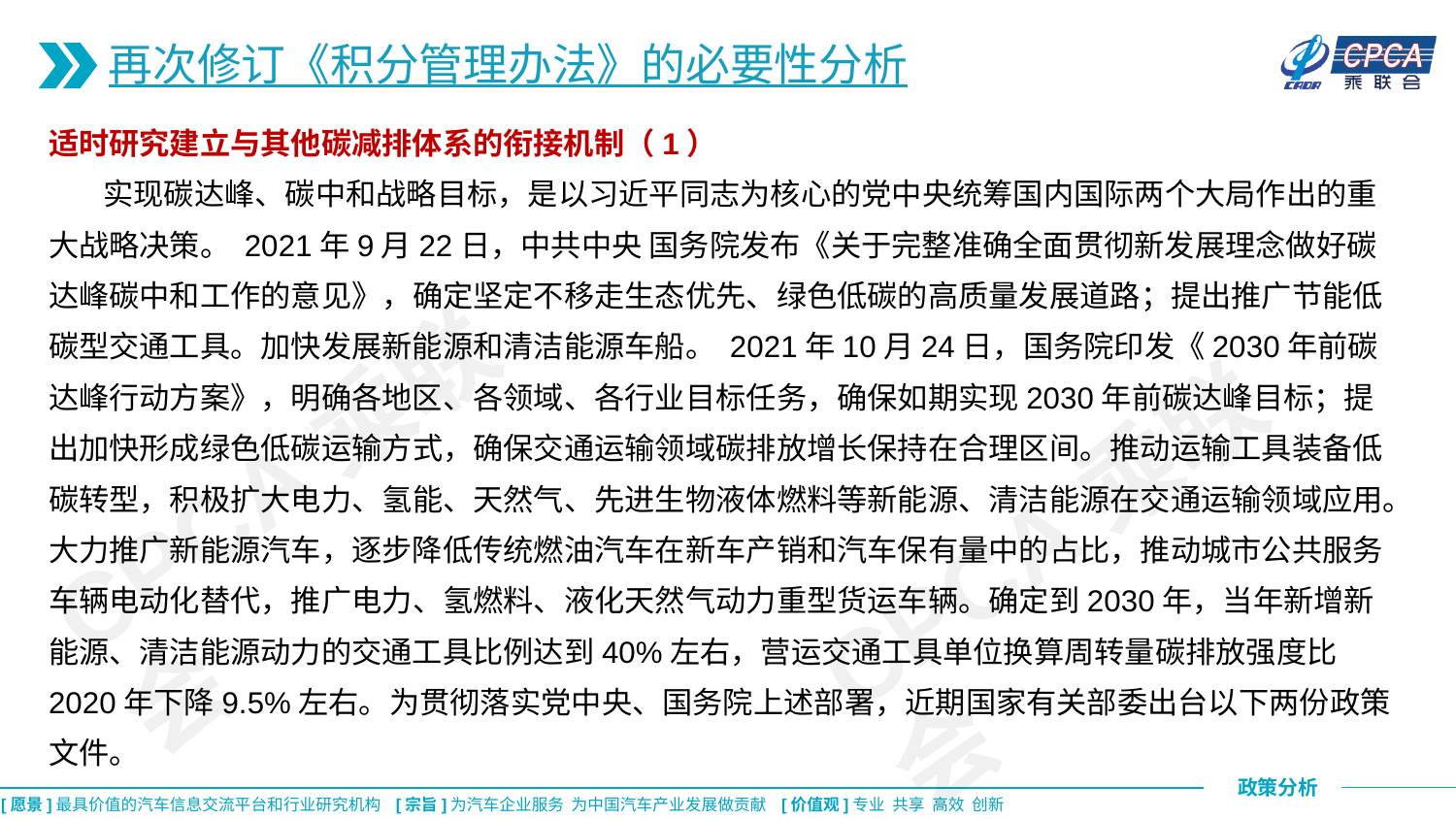

再次修订《积分管理办法》的必要性分析
适时研究建立与其他碳减排体系的衔接机制（1）
       实现碳达峰、碳中和战略目标，是以习近平同志为核心的党中央统筹国内国际两个大局作出的重大战略决策。 2021年9月22日，中共中央 国务院发布《关于完整准确全面贯彻新发展理念做好碳达峰碳中和工作的意见》，确定坚定不移走生态优先、绿色低碳的高质量发展道路；提出推广节能低碳型交通工具。加快发展新能源和清洁能源车船。 2021年10月24日，国务院印发《2030年前碳达峰行动方案》，明确各地区、各领域、各行业目标任务，确保如期实现2030年前碳达峰目标；提出加快形成绿色低碳运输方式，确保交通运输领域碳排放增长保持在合理区间。推动运输工具装备低碳转型，积极扩大电力、氢能、天然气、先进生物液体燃料等新能源、清洁能源在交通运输领域应用。大力推广新能源汽车，逐步降低传统燃油汽车在新车产销和汽车保有量中的占比，推动城市公共服务车辆电动化替代，推广电力、氢燃料、液化天然气动力重型货运车辆。确定到2030年，当年新增新能源、清洁能源动力的交通工具比例达到40%左右，营运交通工具单位换算周转量碳排放强度比2020年下降9.5%左右。为贯彻落实党中央、国务院上述部署，近期国家有关部委出台以下两份政策文件。
CPCA乘联会
CPCA乘联会